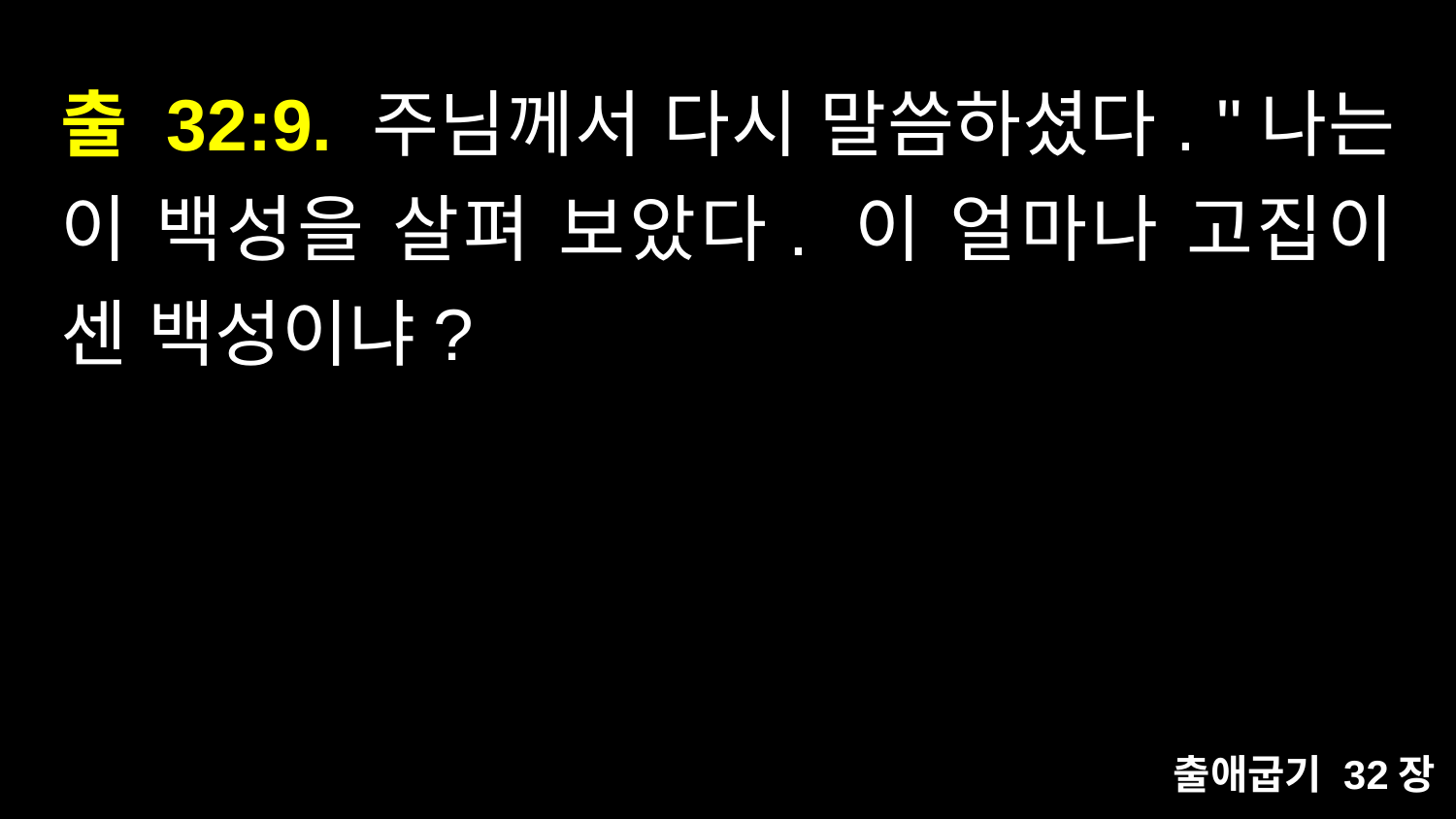

# 출 32:9. 주님께서 다시 말씀하셨다. "나는 이 백성을 살펴 보았다. 이 얼마나 고집이 센 백성이냐?
출애굽기 32장